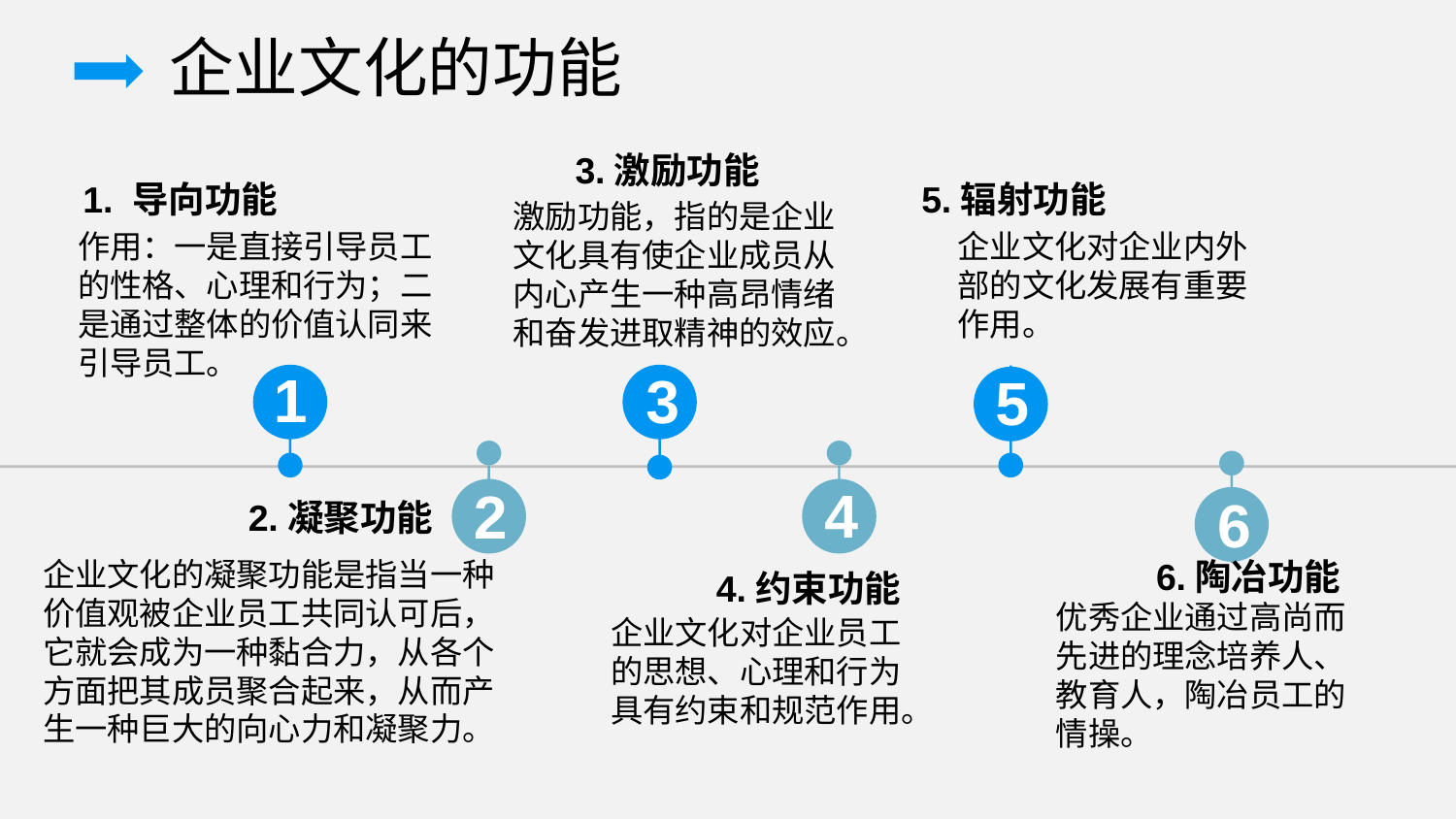

企业文化的功能
3.激励功能
1. 导向功能
5.辐射功能
激励功能，指的是企业文化具有使企业成员从内心产生一种高昂情绪和奋发进取精神的效应。
作用：一是直接引导员工的性格、心理和行为；二是通过整体的价值认同来引导员工。
企业文化对企业内外部的文化发展有重要作用。
1

3

5

4

2

6

2.凝聚功能
企业文化的凝聚功能是指当一种价值观被企业员工共同认可后，它就会成为一种黏合力，从各个方面把其成员聚合起来，从而产生一种巨大的向心力和凝聚力。
6.陶冶功能
4.约束功能
优秀企业通过高尚而先进的理念培养人、教育人，陶冶员工的情操。
企业文化对企业员工的思想、心理和行为具有约束和规范作用。